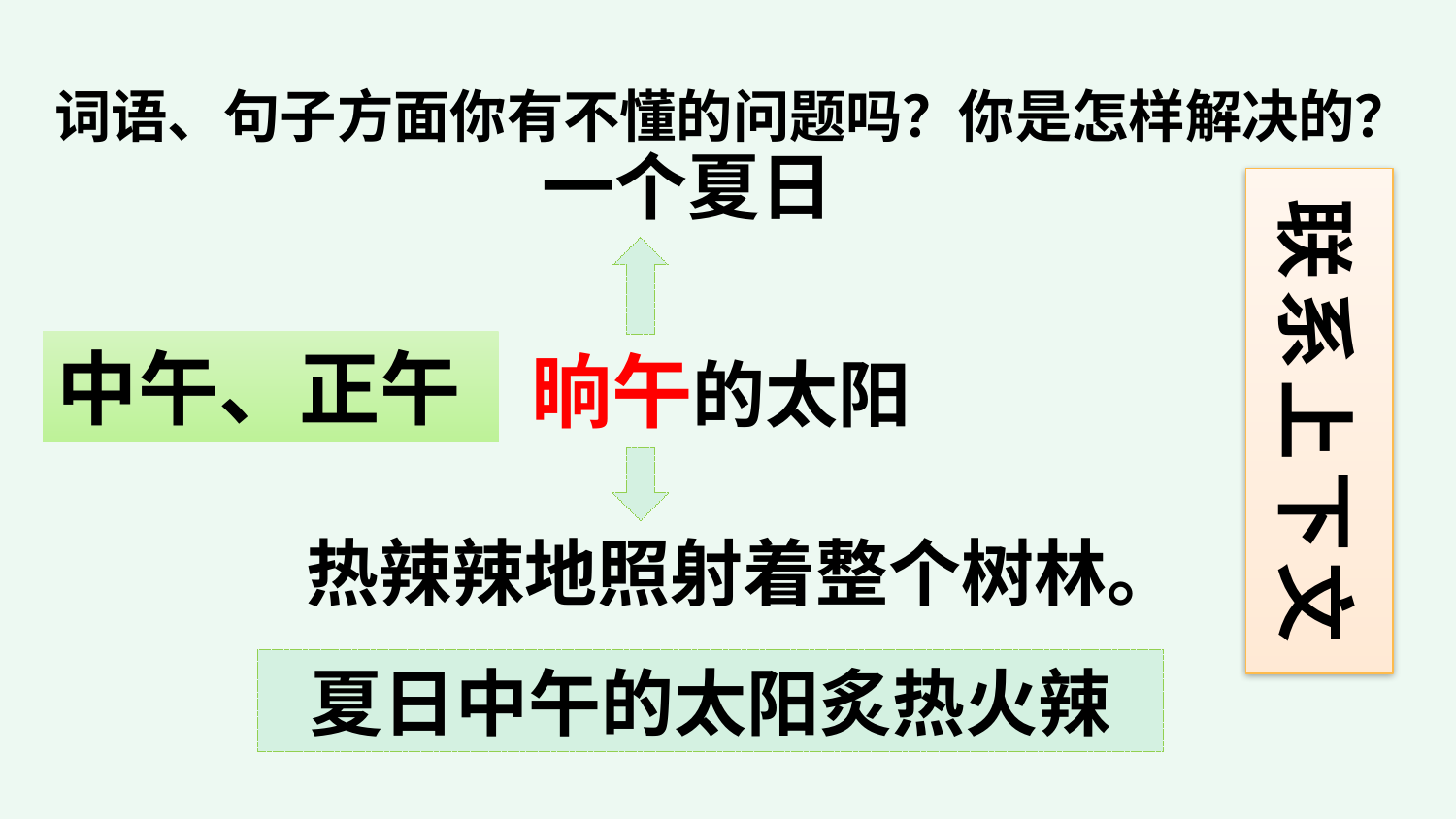

词语、句子方面你有不懂的问题吗？你是怎样解决的？
一个夏日
联系上下文

中午、正午
晌午的太阳

热辣辣地照射着整个树林。
夏日中午的太阳炙热火辣